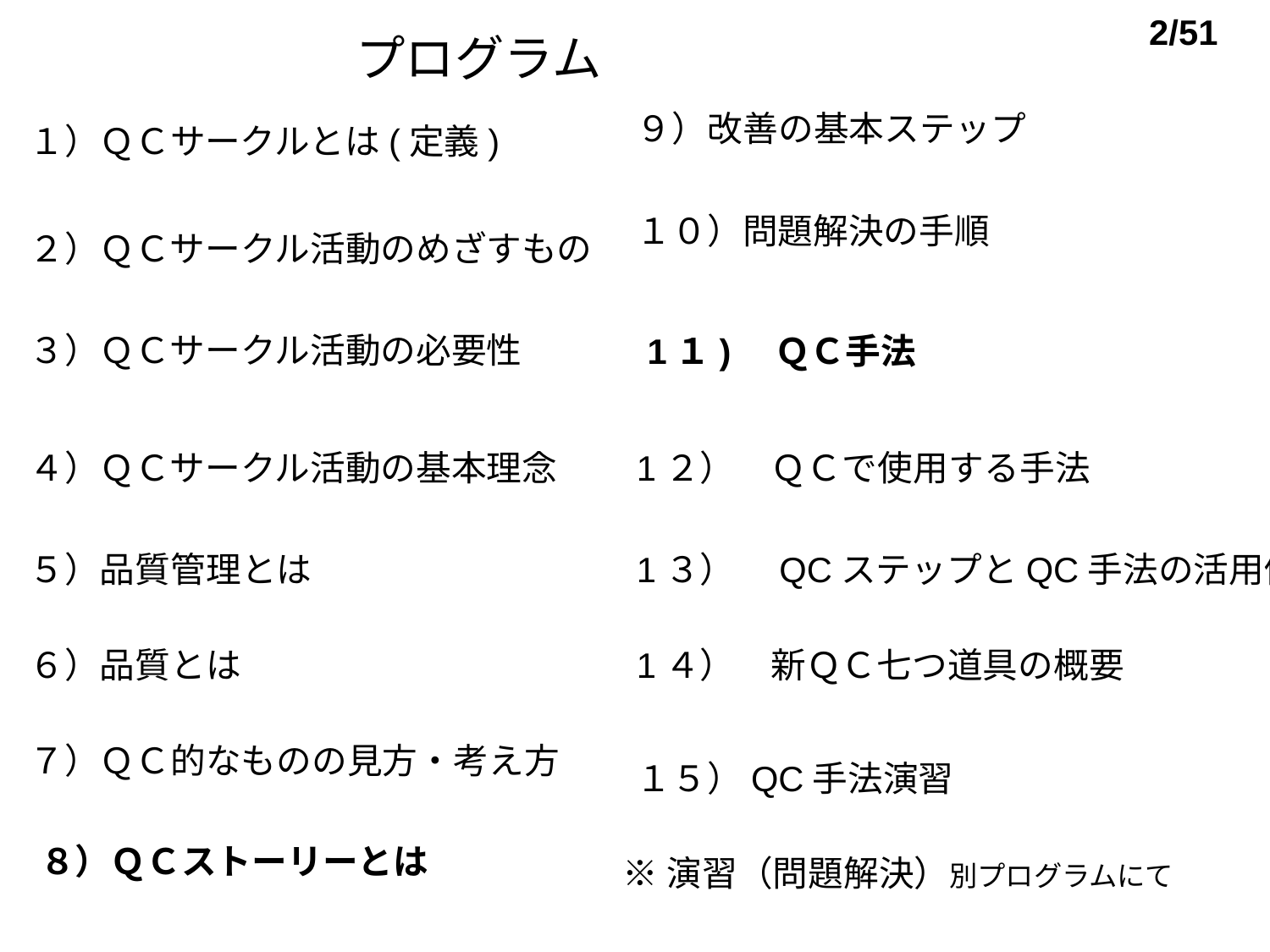

プログラム
2/51
１）ＱＣサークルとは(定義)
９）改善の基本ステップ
２）ＱＣサークル活動のめざすもの
１０）問題解決の手順
３）ＱＣサークル活動の必要性
1１)　ＱＣ手法
４）ＱＣサークル活動の基本理念
1２）　ＱＣで使用する手法
５）品質管理とは
1３）　QCステップとQC手法の活用例
６）品質とは
1４）　新ＱＣ七つ道具の概要
７）ＱＣ的なものの見方・考え方
１５）QC手法演習
８）ＱＣストーリーとは
※演習（問題解決）別プログラムにて